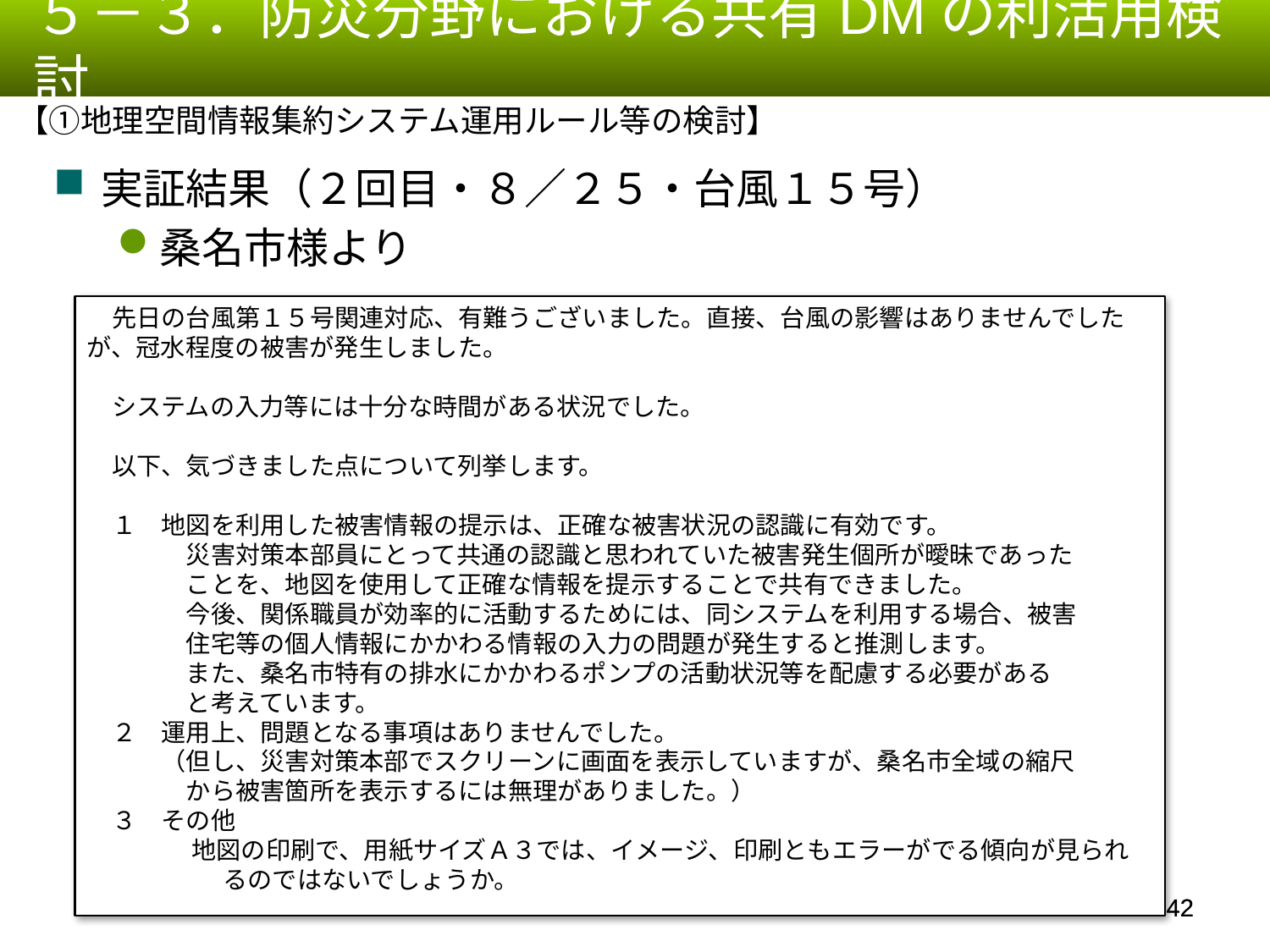

５－３．防災分野における共有DMの利活用検討
【①地理空間情報集約システム運用ルール等の検討】
実証結果（２回目・８／２５・台風１５号）
桑名市様より
　先日の台風第１５号関連対応、有難うございました。直接、台風の影響はありませんでしたが、冠水程度の被害が発生しました。

　システムの入力等には十分な時間がある状況でした。

　以下、気づきました点について列挙します。

　１　地図を利用した被害情報の提示は、正確な被害状況の認識に有効です。
　　　　災害対策本部員にとって共通の認識と思われていた被害発生個所が曖昧であった
　　　　ことを、地図を使用して正確な情報を提示することで共有できました。
　　　　今後、関係職員が効率的に活動するためには、同システムを利用する場合、被害
　　　　住宅等の個人情報にかかわる情報の入力の問題が発生すると推測します。
　　　　また、桑名市特有の排水にかかわるポンプの活動状況等を配慮する必要がある
　　　　と考えています。
　２　運用上、問題となる事項はありませんでした。
　　　（但し、災害対策本部でスクリーンに画面を表示していますが、桑名市全域の縮尺
　　　　から被害箇所を表示するには無理がありました。）
　３　その他
　　　　 地図の印刷で、用紙サイズＡ３では、イメージ、印刷ともエラーがでる傾向が見られ　　るのではないでしょうか。

42
42